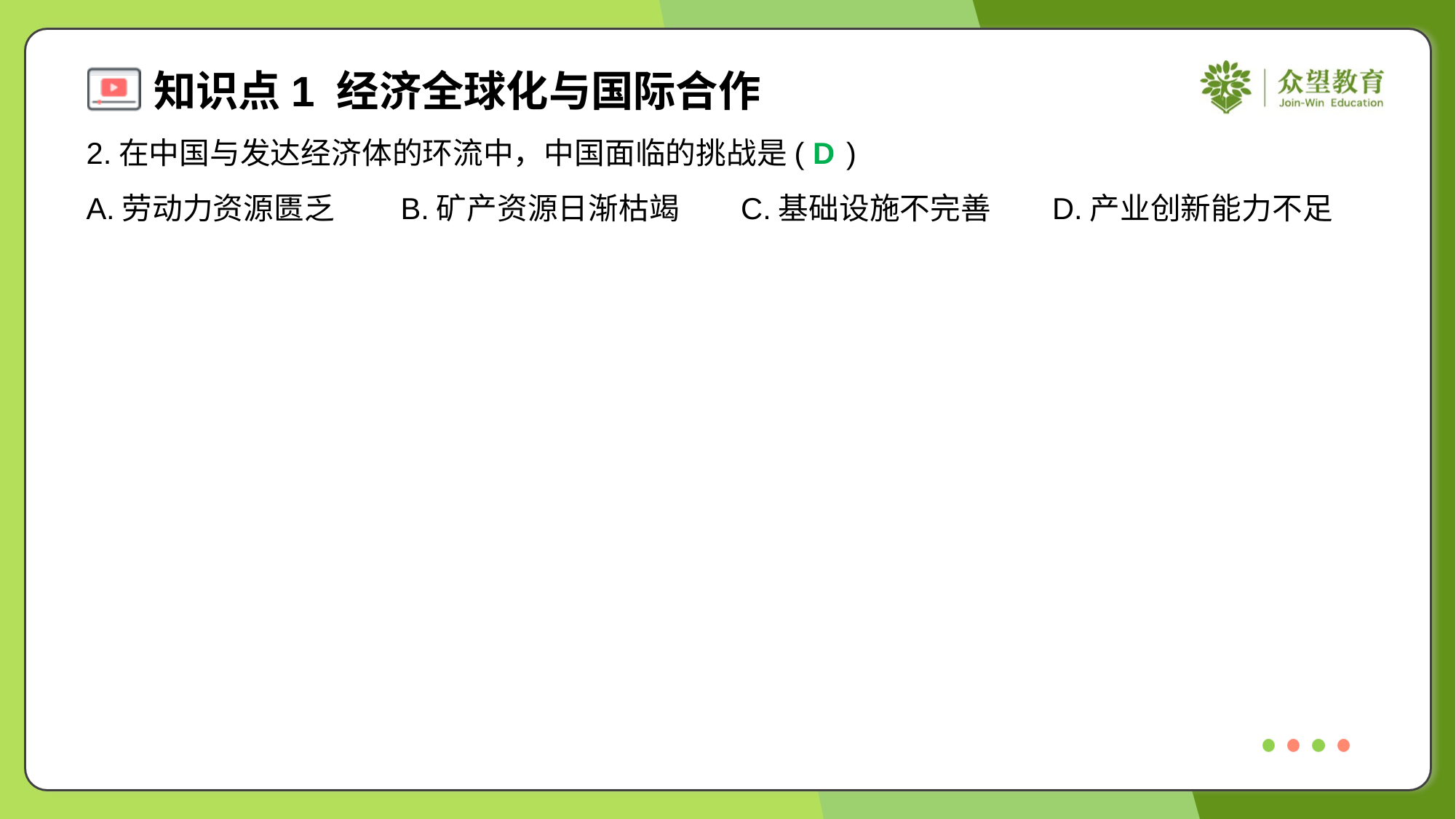

2.在中国与发达经济体的环流中，中国面临的挑战是(     )
D
A.劳动力资源匮乏	B.矿产资源日渐枯竭	C.基础设施不完善	D.产业创新能力不足